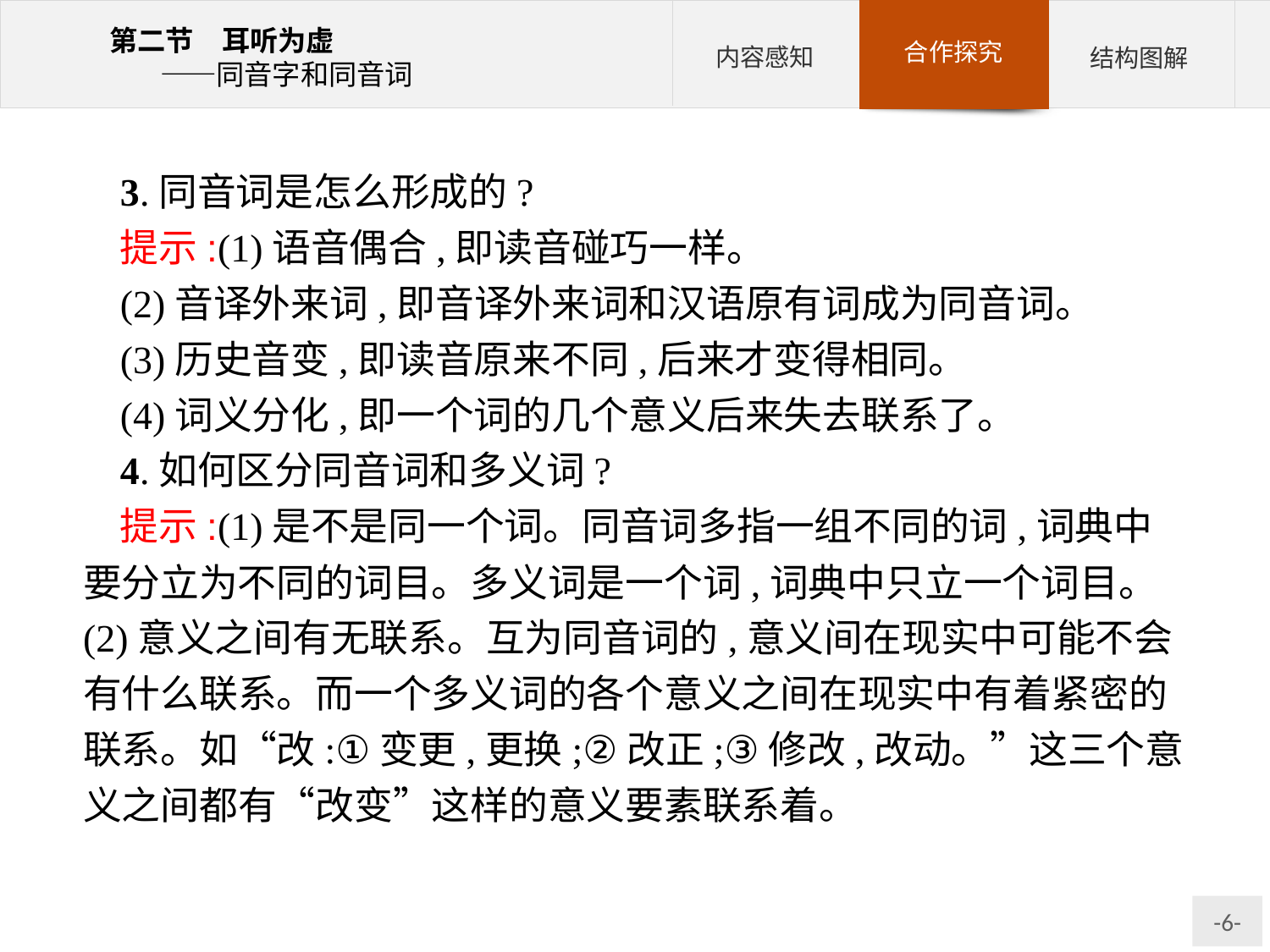

3.同音词是怎么形成的?
提示:(1)语音偶合,即读音碰巧一样。
(2)音译外来词,即音译外来词和汉语原有词成为同音词。
(3)历史音变,即读音原来不同,后来才变得相同。
(4)词义分化,即一个词的几个意义后来失去联系了。
4.如何区分同音词和多义词?
提示:(1)是不是同一个词。同音词多指一组不同的词,词典中要分立为不同的词目。多义词是一个词,词典中只立一个词目。(2)意义之间有无联系。互为同音词的,意义间在现实中可能不会有什么联系。而一个多义词的各个意义之间在现实中有着紧密的联系。如“改:①变更,更换;②改正;③修改,改动。”这三个意义之间都有“改变”这样的意义要素联系着。